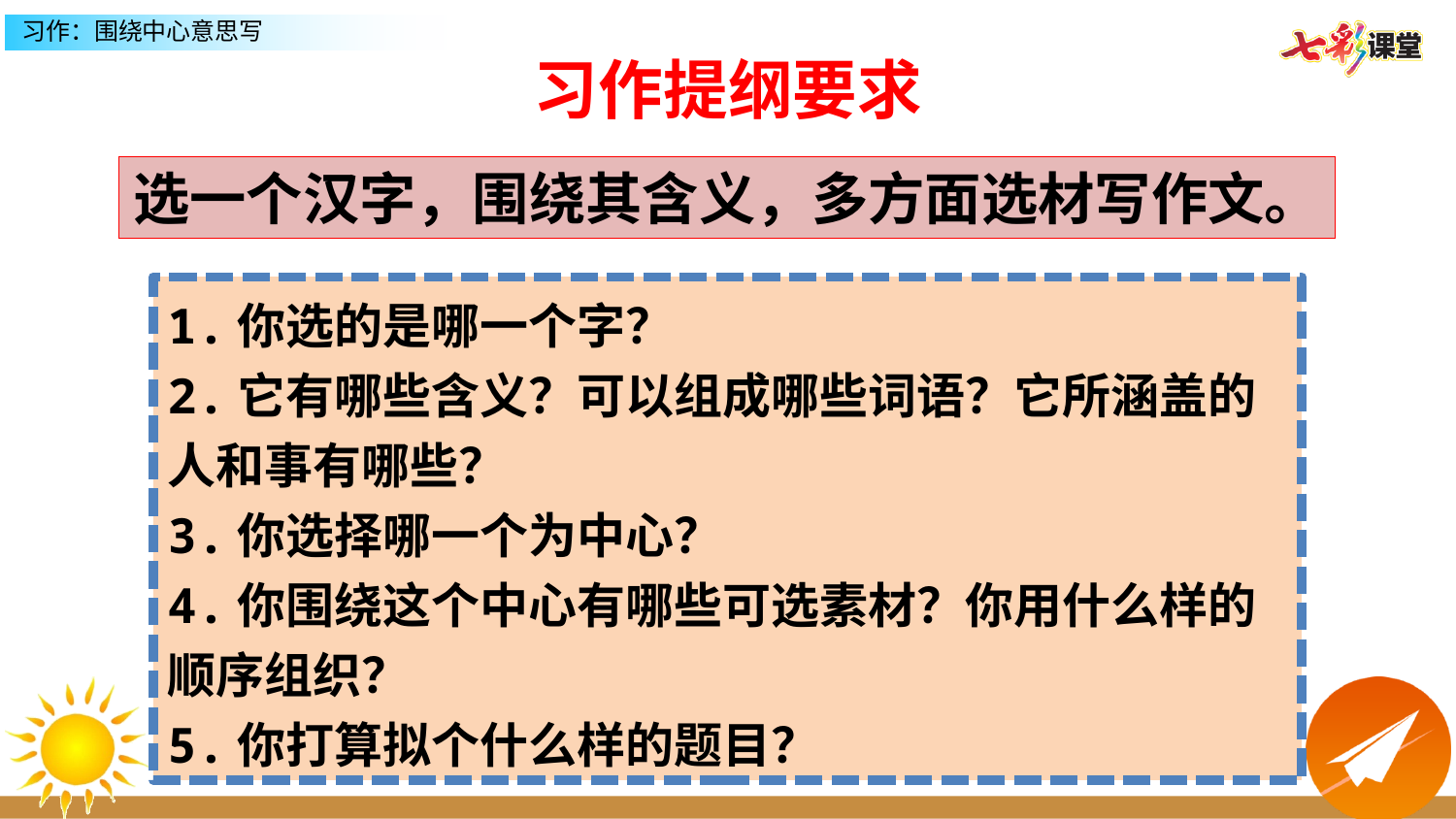

习作提纲要求
选一个汉字，围绕其含义，多方面选材写作文。
1.你选的是哪一个字？
2.它有哪些含义？可以组成哪些词语？它所涵盖的人和事有哪些？
3.你选择哪一个为中心？
4.你围绕这个中心有哪些可选素材？你用什么样的顺序组织？
5.你打算拟个什么样的题目？